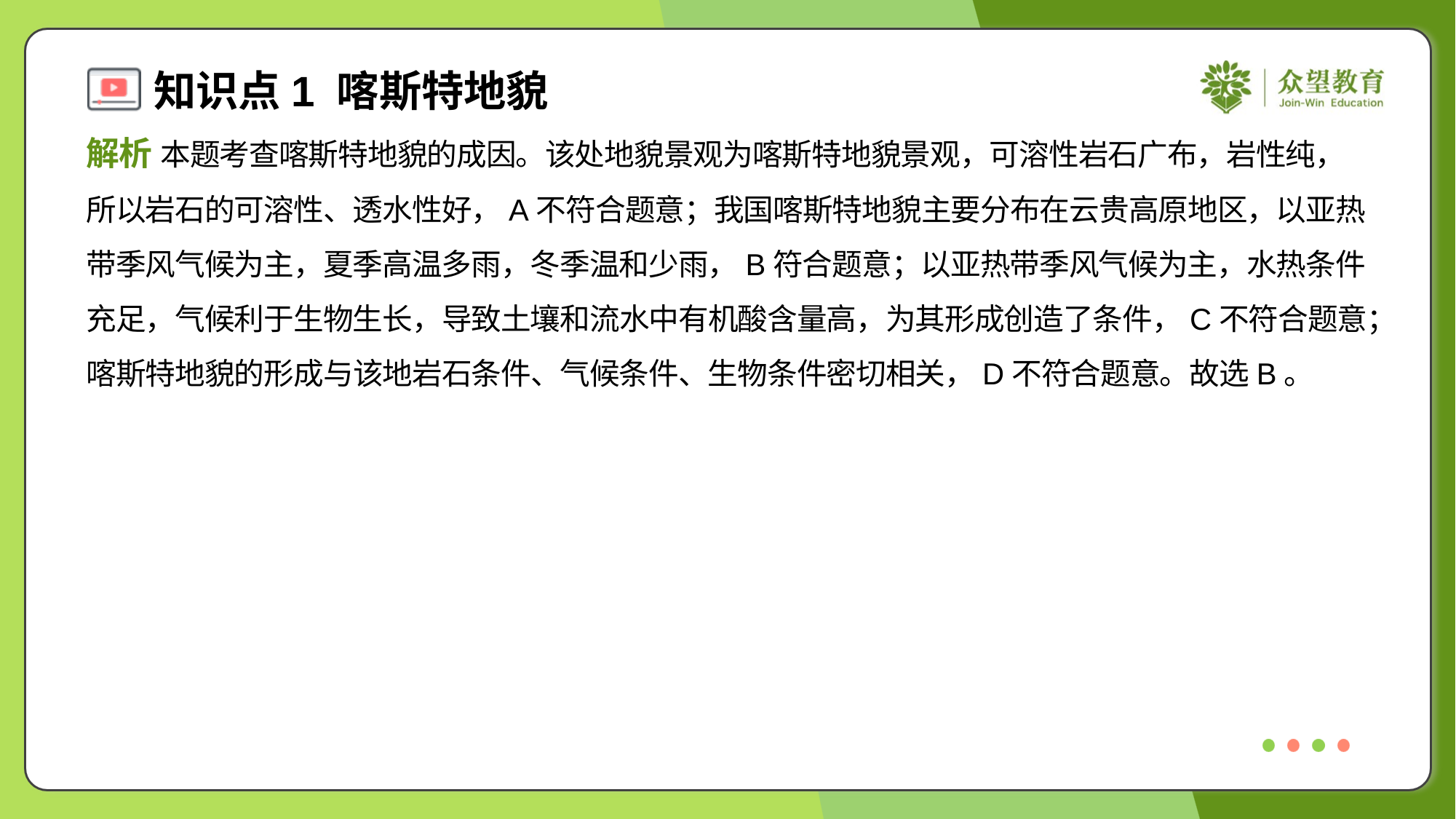

解析 本题考查喀斯特地貌的成因。该处地貌景观为喀斯特地貌景观，可溶性岩石广布，岩性纯，
所以岩石的可溶性、透水性好，A不符合题意；我国喀斯特地貌主要分布在云贵高原地区，以亚热
带季风气候为主，夏季高温多雨，冬季温和少雨，B符合题意；以亚热带季风气候为主，水热条件
充足，气候利于生物生长，导致土壤和流水中有机酸含量高，为其形成创造了条件，C不符合题意；
喀斯特地貌的形成与该地岩石条件、气候条件、生物条件密切相关，D不符合题意。故选B。